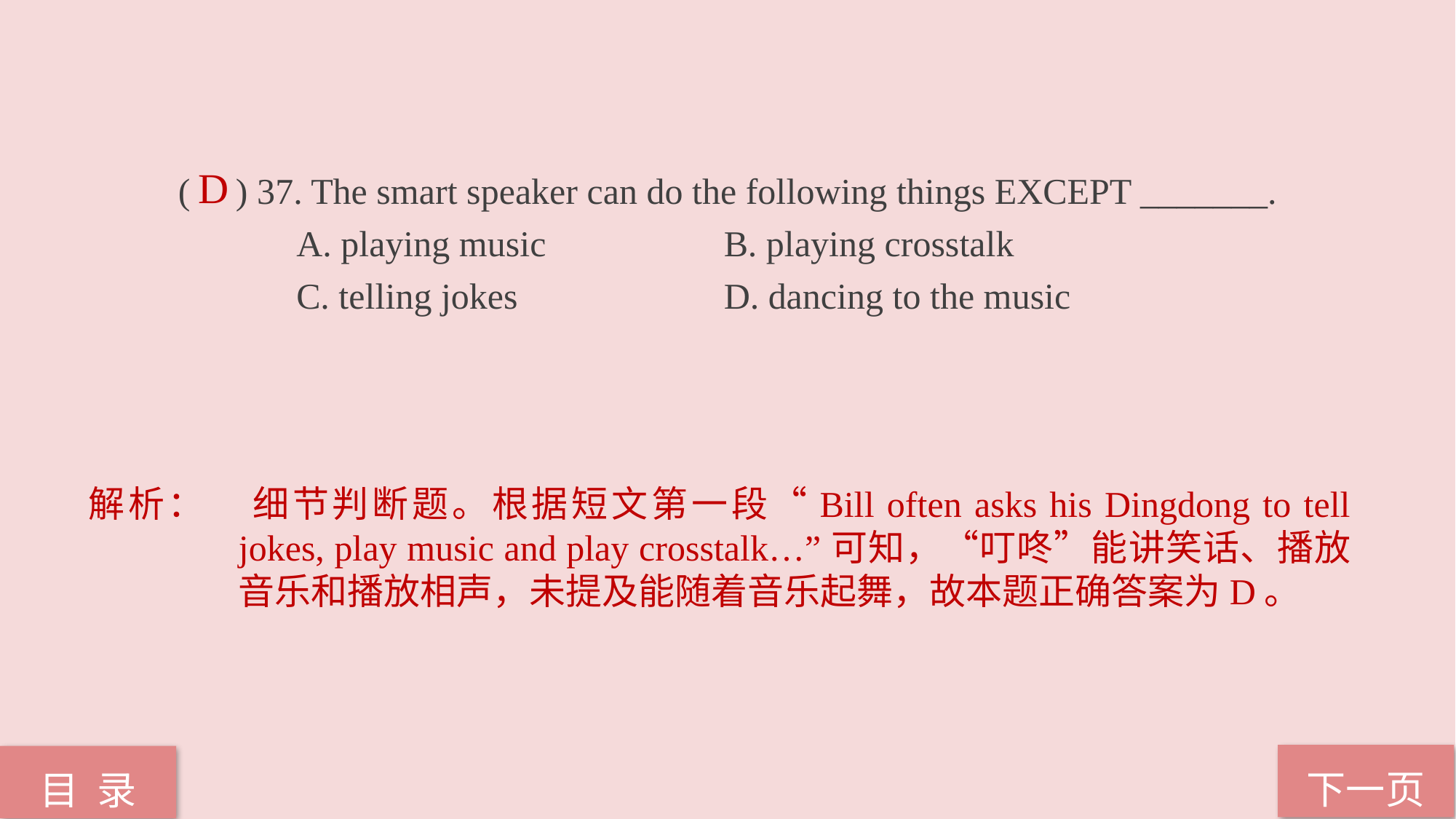

(     ) 37. The smart speaker can do the following things EXCEPT _______.
             A. playing music 		B. playing crosstalk
             C. telling jokes 		D. dancing to the music
D
解析：	细节判断题。根据短文第一段“Bill often asks his Dingdong to tell jokes, play music and play crosstalk…”可知，“叮咚”能讲笑话、播放音乐和播放相声，未提及能随着音乐起舞，故本题正确答案为D。